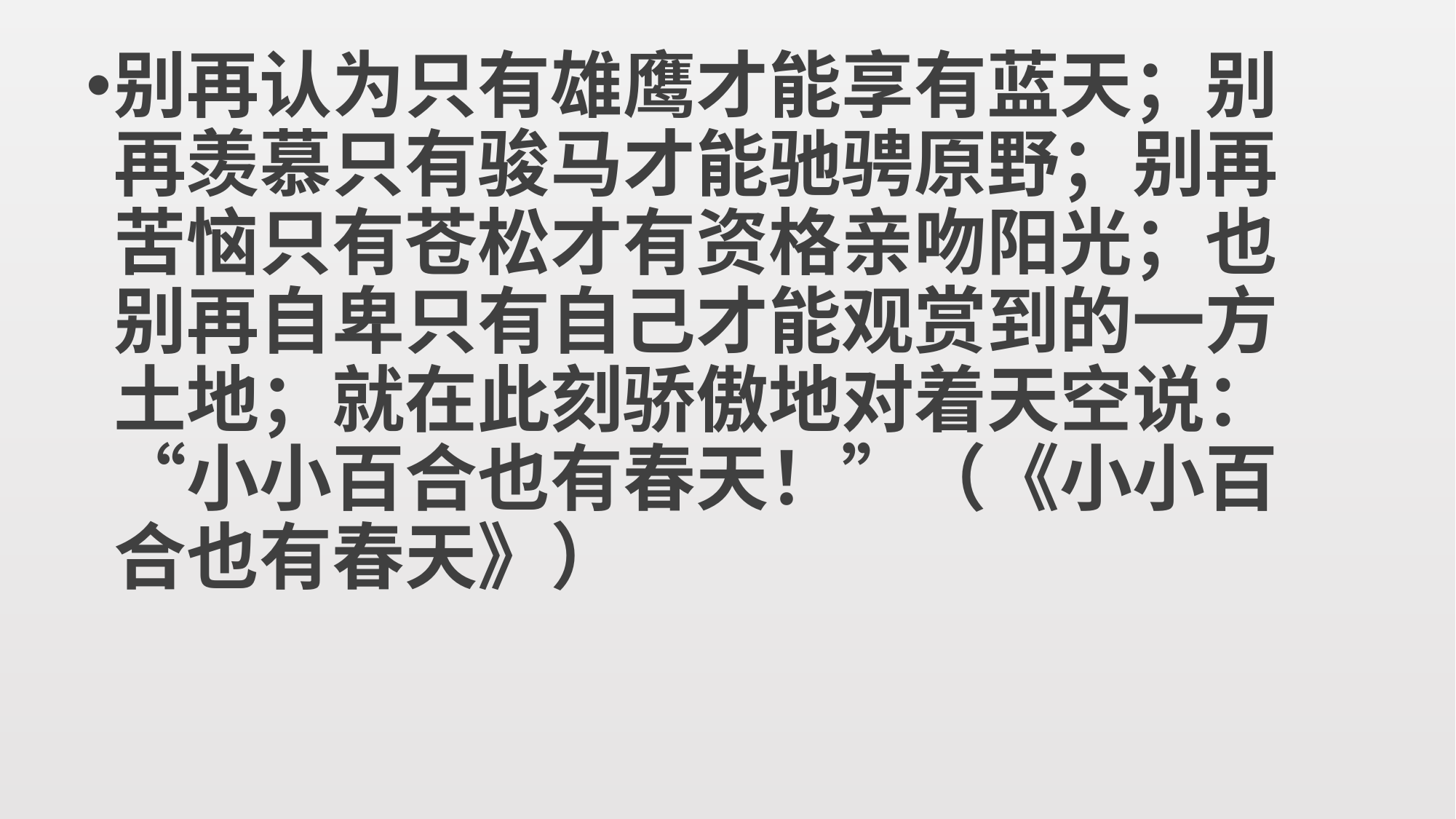

别再认为只有雄鹰才能享有蓝天；别再羡慕只有骏马才能驰骋原野；别再苦恼只有苍松才有资格亲吻阳光；也别再自卑只有自己才能观赏到的一方土地；就在此刻骄傲地对着天空说：“小小百合也有春天！”（《小小百合也有春天》）